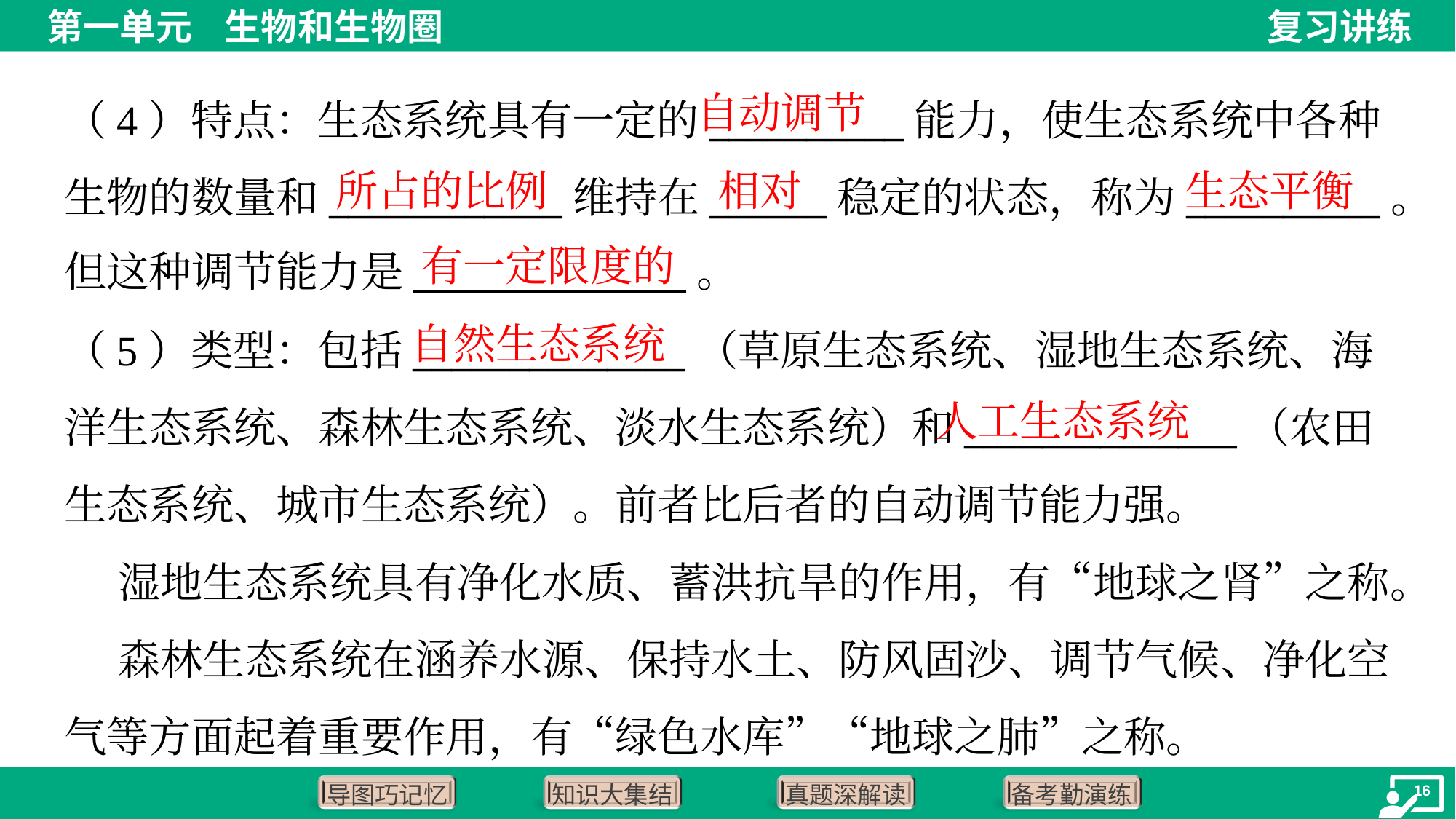

自动调节
（4）特点：生态系统具有一定的__________能力，使生态系统中各种
生物的数量和____________维持在______稳定的状态，称为__________。
但这种调节能力是______________。
所占的比例
相对
生态平衡
有一定限度的
自然生态系统
（5）类型：包括______________（草原生态系统、湿地生态系统、海洋生态系统、森林生态系统、淡水生态系统）和______________（农田生态系统、城市生态系统）。前者比后者的自动调节能力强。
    湿地生态系统具有净化水质、蓄洪抗旱的作用，有“地球之肾”之称。
    森林生态系统在涵养水源、保持水土、防风固沙、调节气候、净化空气等方面起着重要作用，有“绿色水库”“地球之肺”之称。
人工生态系统